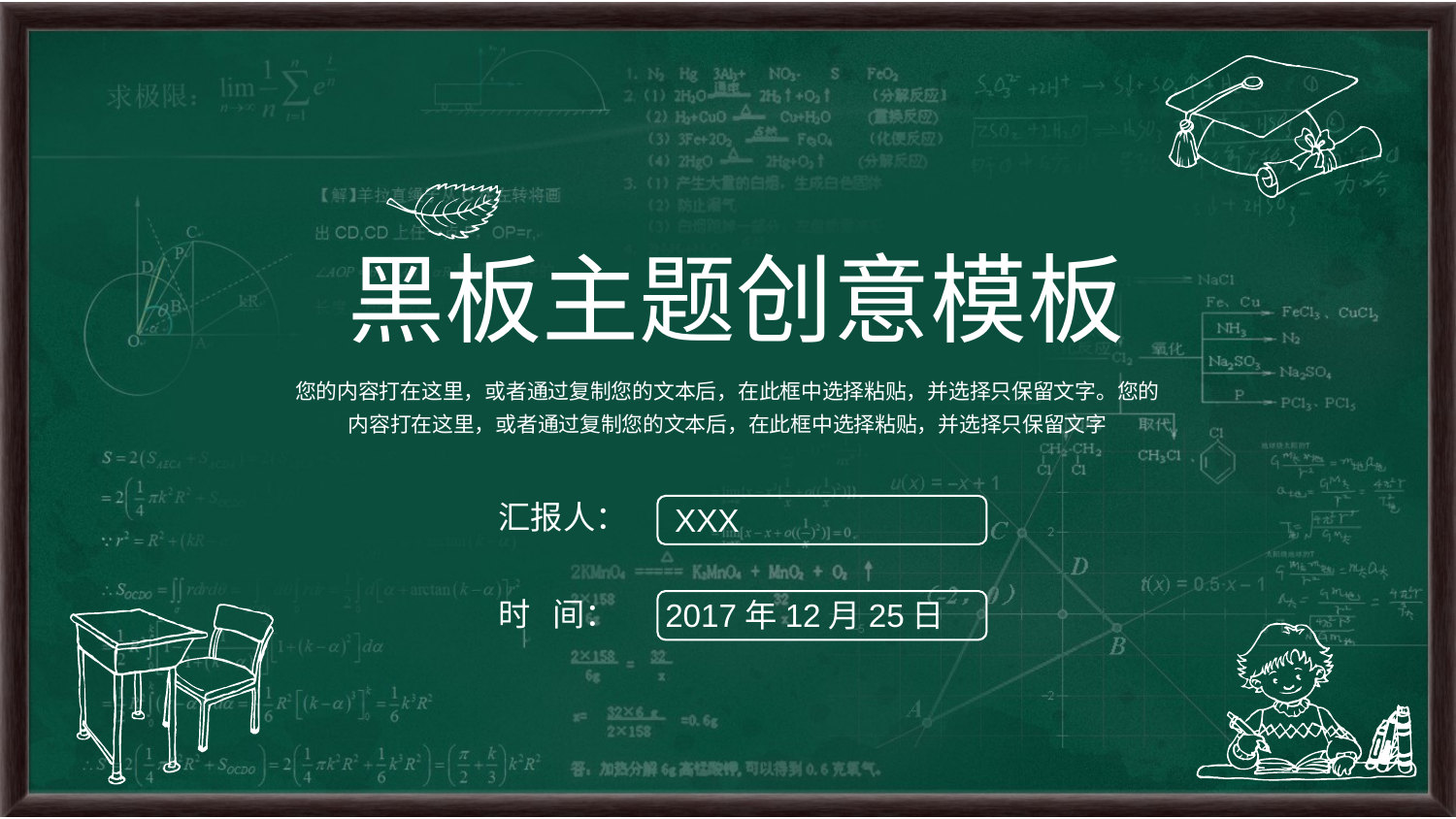

黑板主题创意模板
您的内容打在这里，或者通过复制您的文本后，在此框中选择粘贴，并选择只保留文字。您的内容打在这里，或者通过复制您的文本后，在此框中选择粘贴，并选择只保留文字
汇报人：
XXX

时   间：
2017年12月25日